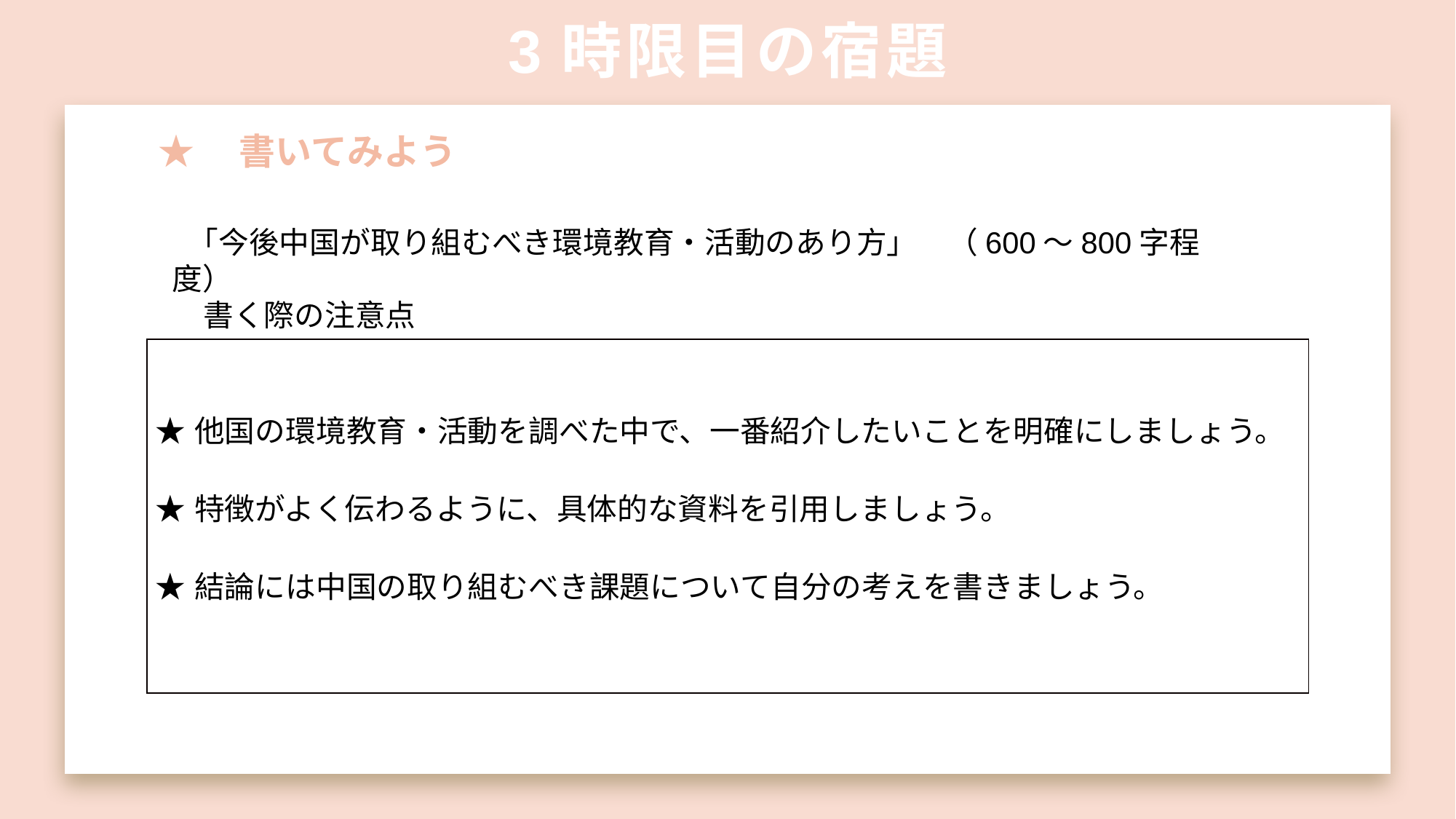

# 3時限目の宿題

★　書いてみよう

「今後中国が取り組むべき環境教育・活動のあり方」　（600～800字程度）

書く際の注意点

| ★他国の環境教育・活動を調べた中で、一番紹介したいことを明確にしましょう。 ★特徴がよく伝わるように、具体的な資料を引用しましょう。 ★結論には中国の取り組むべき課題について自分の考えを書きましょう。 |
| --- |